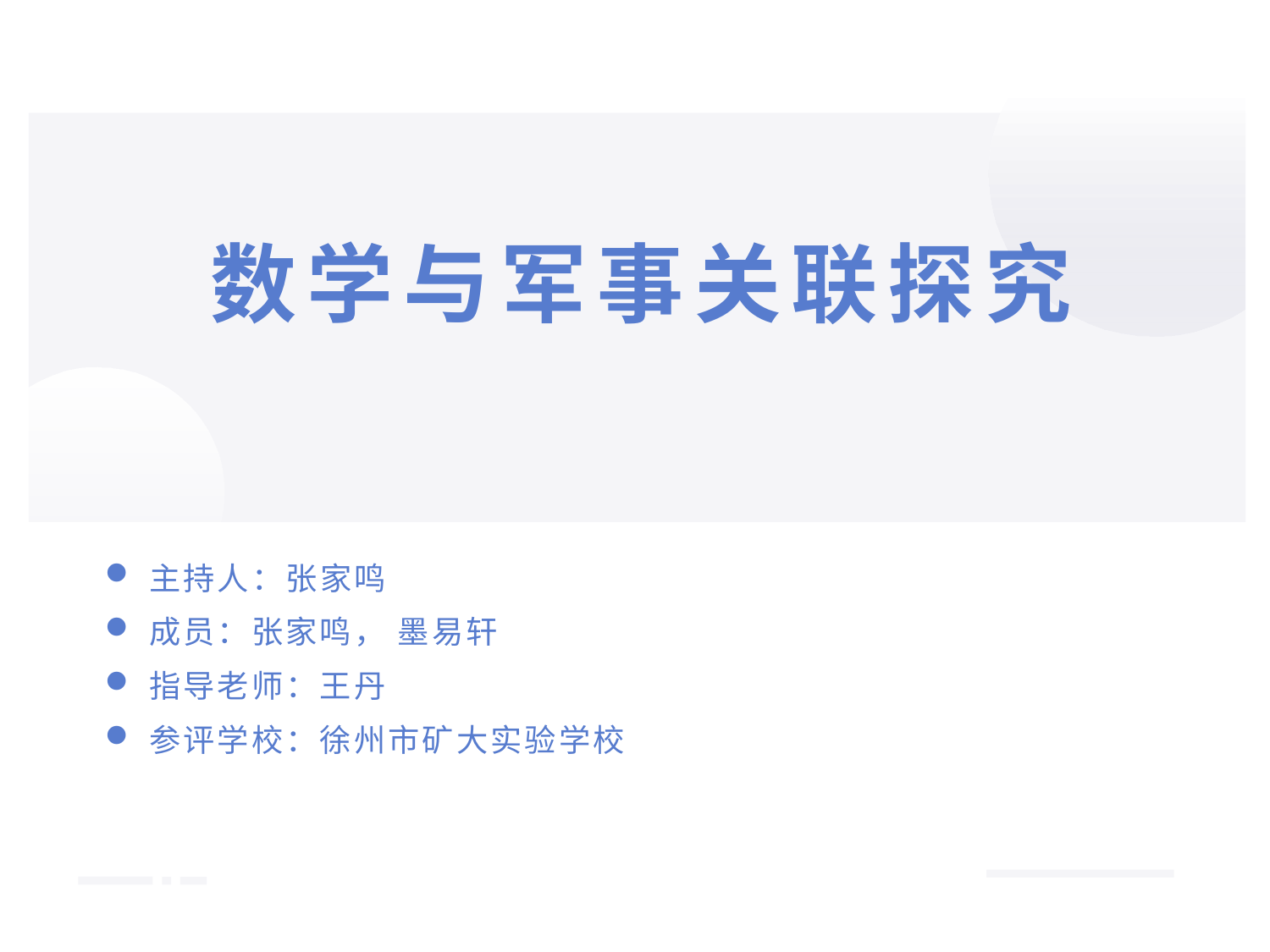

# 数学与军事关联探究
主持人：张家鸣
成员：张家鸣， 墨易轩
指导老师：王丹
参评学校：徐州市矿大实验学校